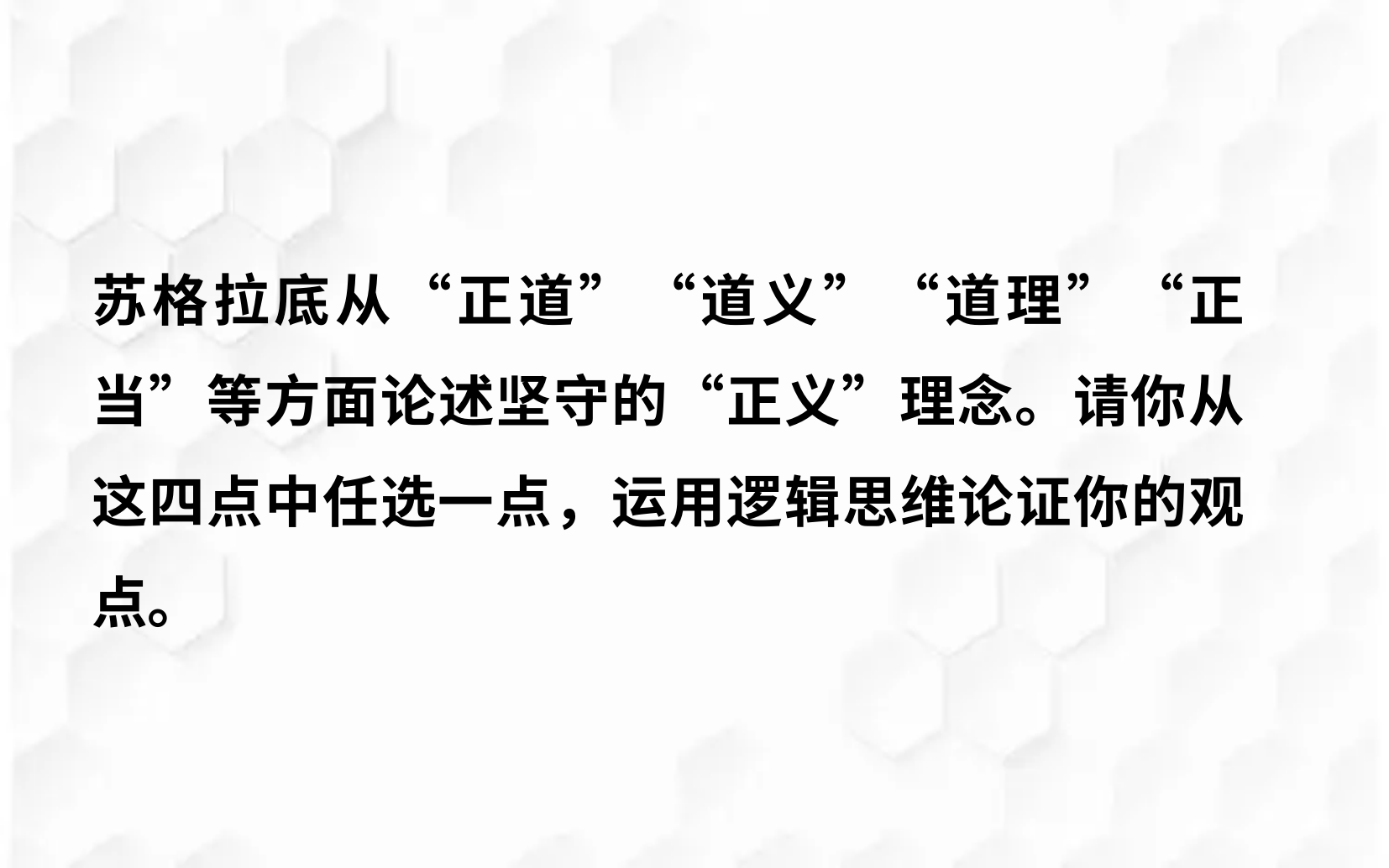

苏格拉底从“正道”“道义”“道理”“正当”等方面论述坚守的“正义”理念。请你从这四点中任选一点，运用逻辑思维论证你的观点。